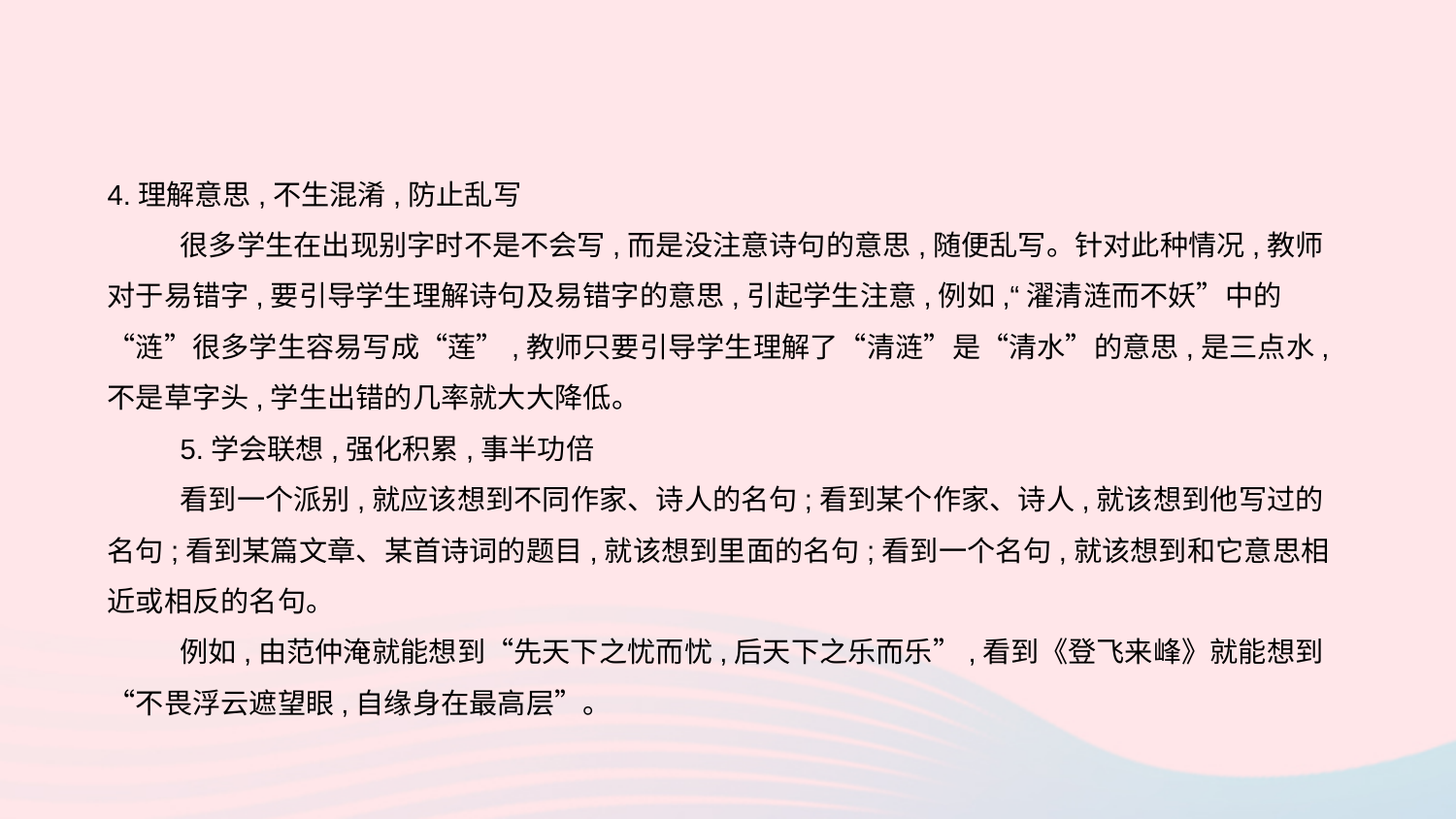

4.理解意思,不生混淆,防止乱写
很多学生在出现别字时不是不会写,而是没注意诗句的意思,随便乱写。针对此种情况,教师对于易错字,要引导学生理解诗句及易错字的意思,引起学生注意,例如,“濯清涟而不妖”中的“涟”很多学生容易写成“莲”,教师只要引导学生理解了“清涟”是“清水”的意思,是三点水,不是草字头,学生出错的几率就大大降低。
5.学会联想,强化积累,事半功倍
看到一个派别,就应该想到不同作家、诗人的名句;看到某个作家、诗人,就该想到他写过的名句;看到某篇文章、某首诗词的题目,就该想到里面的名句;看到一个名句,就该想到和它意思相近或相反的名句。
例如,由范仲淹就能想到“先天下之忧而忧,后天下之乐而乐”,看到《登飞来峰》就能想到“不畏浮云遮望眼,自缘身在最高层”。